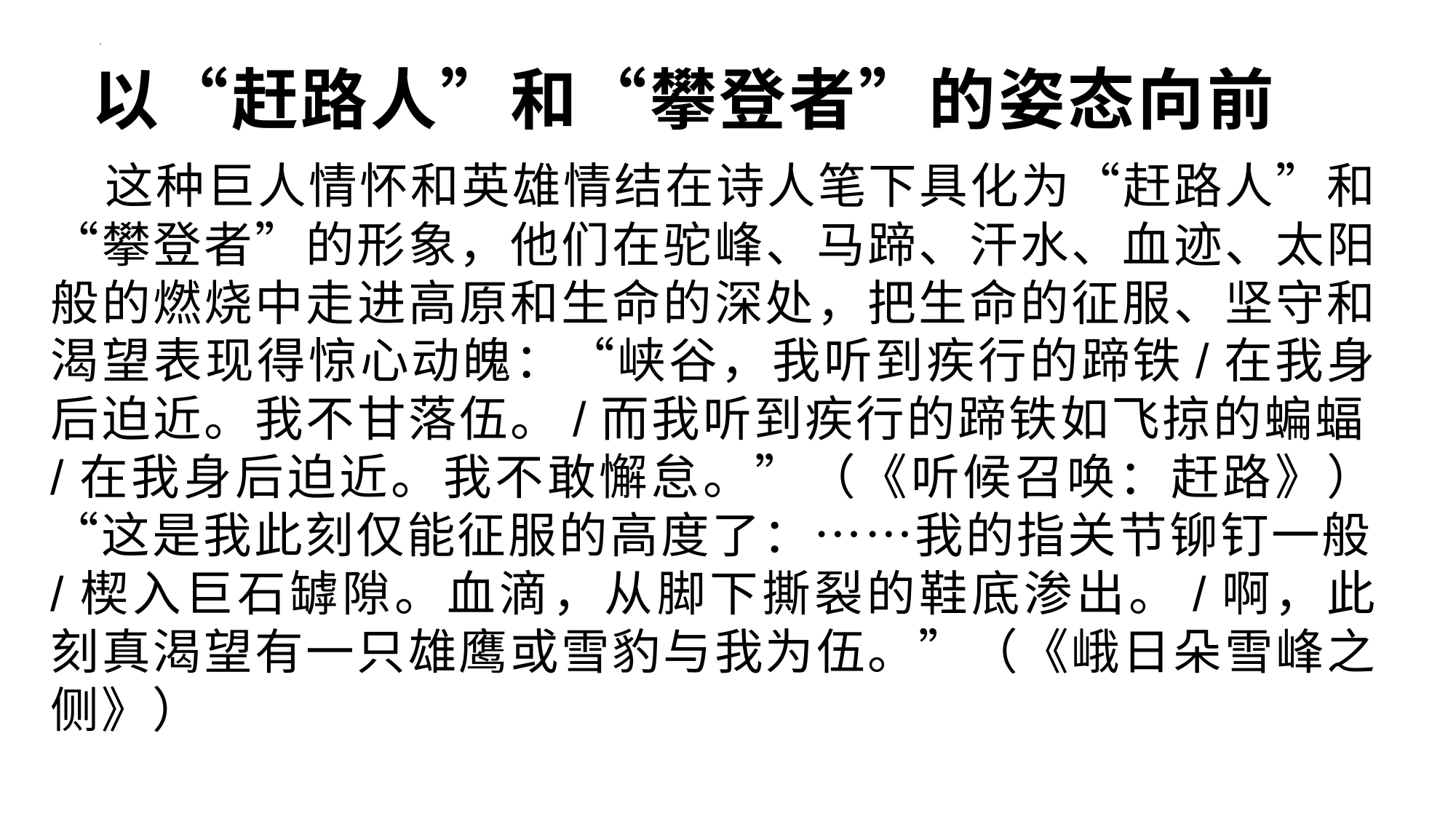

# 以“赶路人”和“攀登者”的姿态向前
这种巨人情怀和英雄情结在诗人笔下具化为“赶路人”和“攀登者”的形象，他们在驼峰、马蹄、汗水、血迹、太阳般的燃烧中走进高原和生命的深处，把生命的征服、坚守和渴望表现得惊心动魄：“峡谷，我听到疾行的蹄铁/在我身后迫近。我不甘落伍。/而我听到疾行的蹄铁如飞掠的蝙蝠/在我身后迫近。我不敢懈怠。”（《听候召唤：赶路》）“这是我此刻仅能征服的高度了：……我的指关节铆钉一般/楔入巨石罅隙。血滴，从脚下撕裂的鞋底渗出。/啊，此刻真渴望有一只雄鹰或雪豹与我为伍。”（《峨日朵雪峰之侧》）